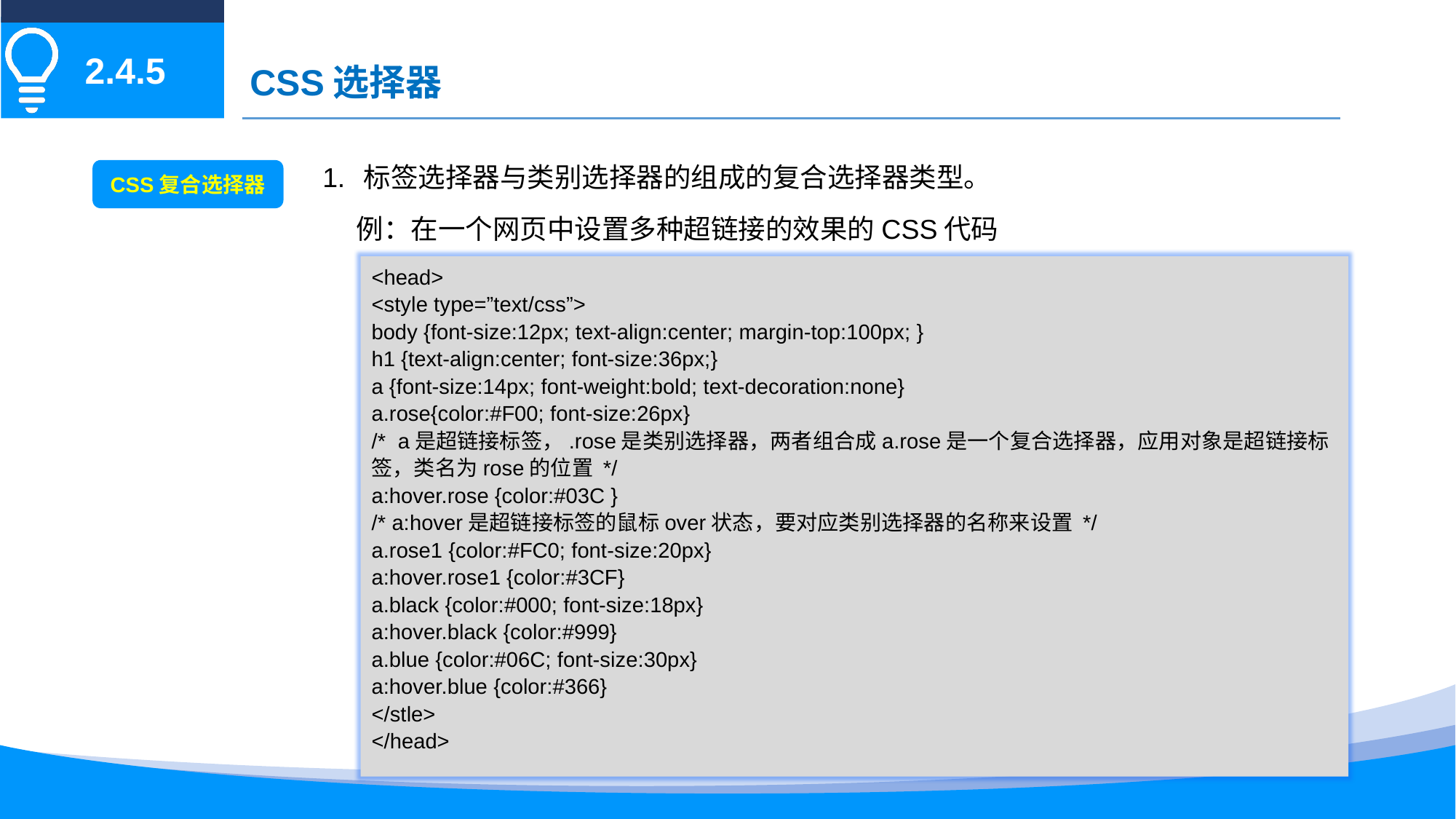

2.4.5
CSS选择器
标签选择器与类别选择器的组成的复合选择器类型。
CSS复合选择器
例：在一个网页中设置多种超链接的效果的CSS代码
<head>
<style type=”text/css”>
body {font-size:12px; text-align:center; margin-top:100px; }
h1 {text-align:center; font-size:36px;}
a {font-size:14px; font-weight:bold; text-decoration:none}
a.rose{color:#F00; font-size:26px}
/*  a是超链接标签，.rose是类别选择器，两者组合成a.rose是一个复合选择器，应用对象是超链接标签，类名为rose的位置 */
a:hover.rose {color:#03C }
/* a:hover是超链接标签的鼠标over状态，要对应类别选择器的名称来设置 */
a.rose1 {color:#FC0; font-size:20px}
a:hover.rose1 {color:#3CF}
a.black {color:#000; font-size:18px}
a:hover.black {color:#999}
a.blue {color:#06C; font-size:30px}
a:hover.blue {color:#366}
</stle>
</head>